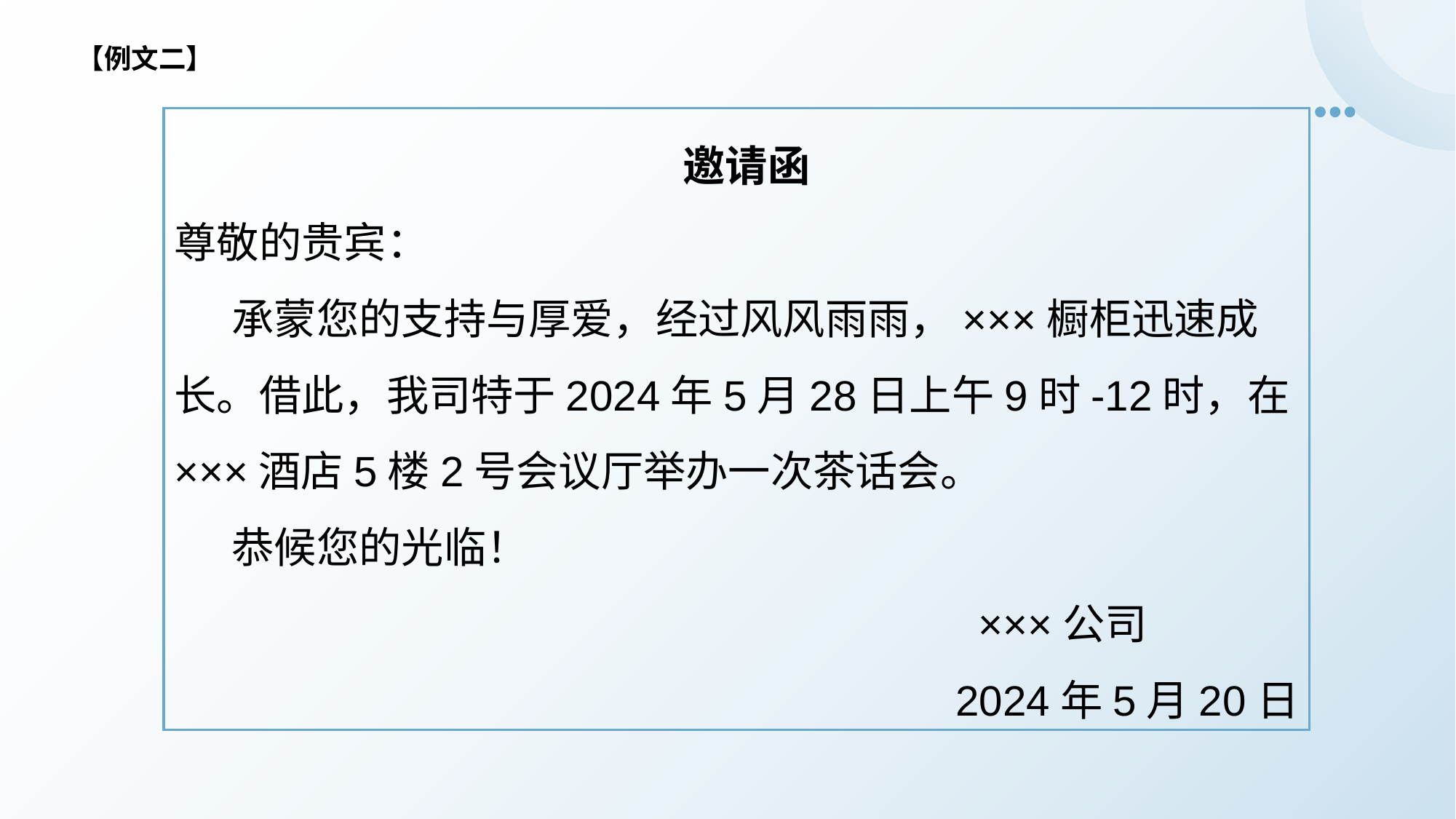

【例文二】
 邀请函
尊敬的贵宾：
     承蒙您的支持与厚爱，经过风风雨雨，×××橱柜迅速成长。借此，我司特于2024年5月28日上午9时-12时，在×××酒店5楼2号会议厅举办一次茶话会。
     恭候您的光临！
                                                                    ×××公司
2024年5月20日